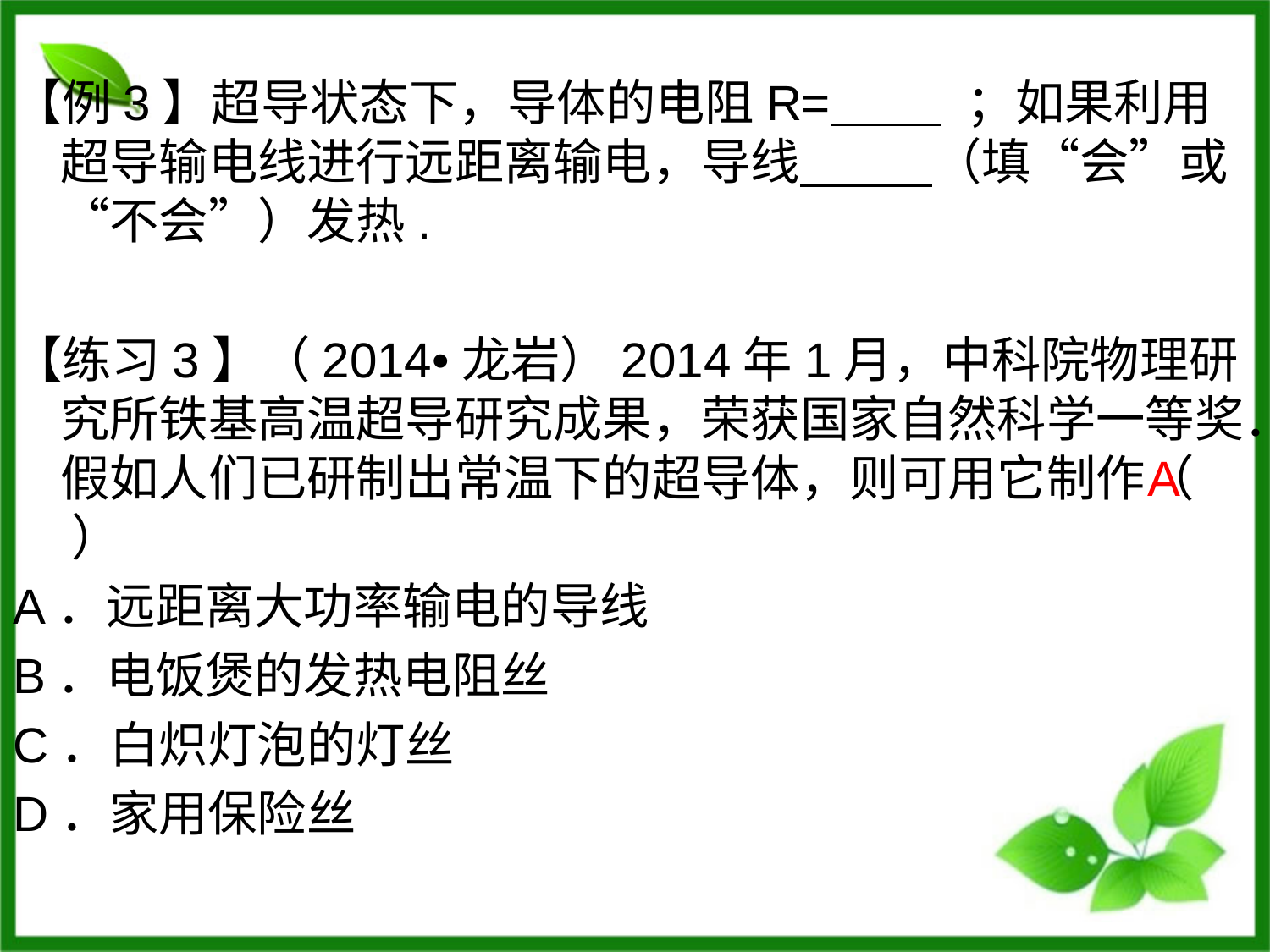

【例3】超导状态下，导体的电阻R=         ；如果利用超导输电线进行远距离输电，导线            （填“会”或“不会”）发热.

【练习3】（2014•龙岩）2014年1月，中科院物理研究所铁基高温超导研究成果，荣获国家自然科学一等奖．假如人们已研制出常温下的超导体，则可用它制作（    ）
A．远距离大功率输电的导线
B．电饭煲的发热电阻丝
C．白炽灯泡的灯丝
D．家用保险丝
A